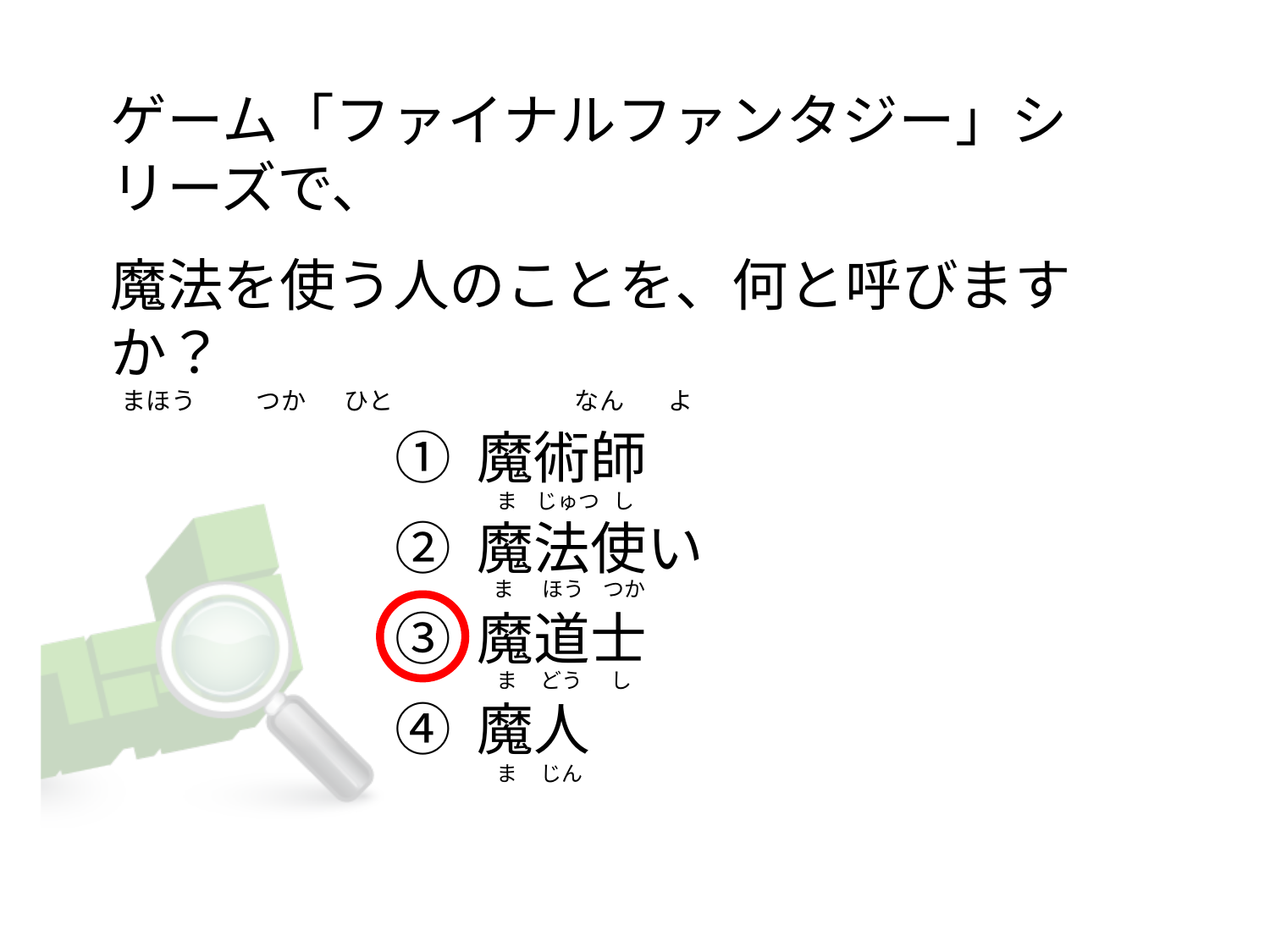

# ゲーム「ファイナルファンタジー」シリーズで、   魔法を使う人のことを、何と呼びますか？      まほう           つか       ひと                                 なん        よ
① 魔術師
② 魔法使い
③ 魔道士
④ 魔人
   ま    じゅつ   し
   ま      ほう    つか

   ま     どう      し
    ま     じん